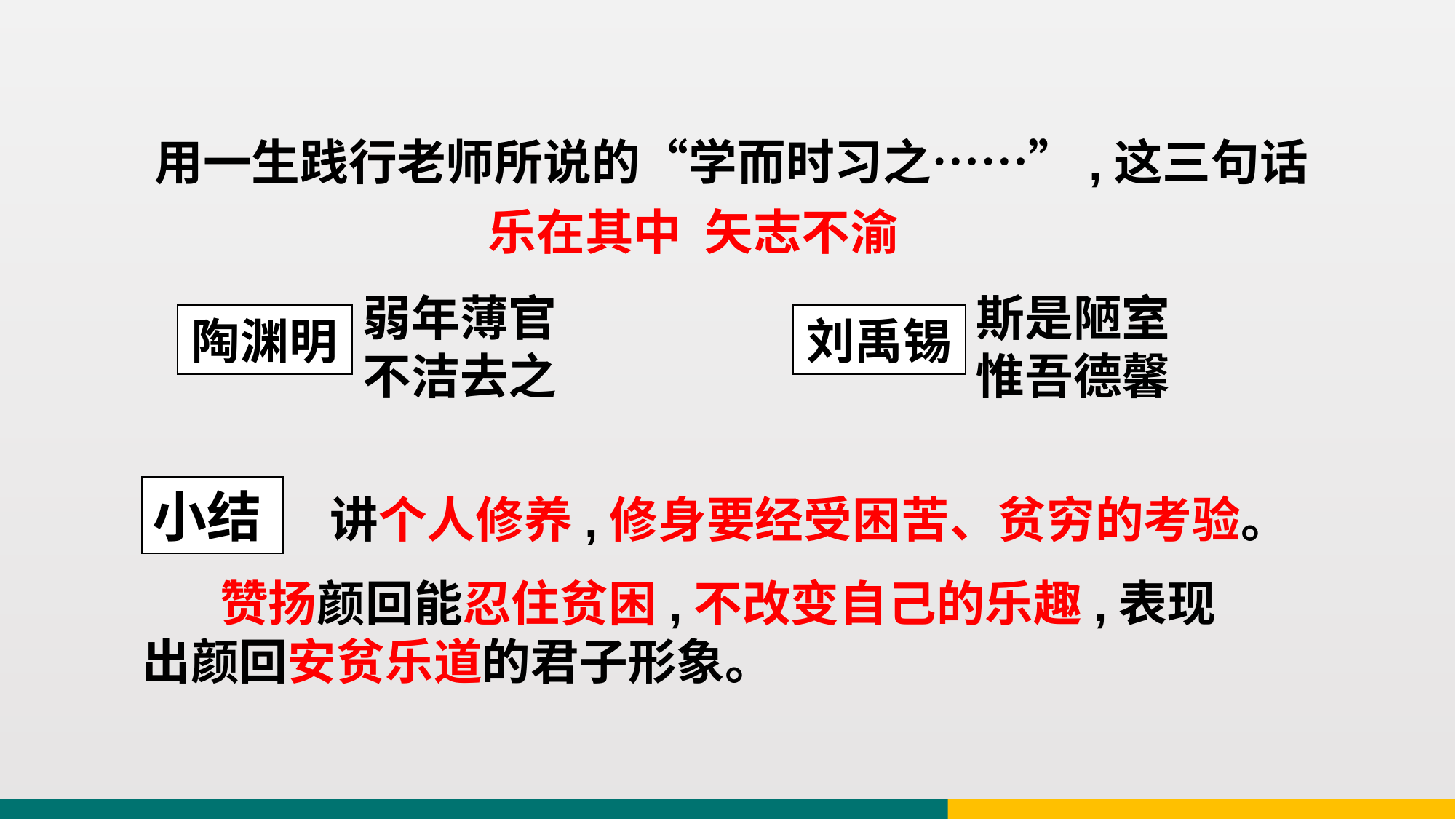

用一生践行老师所说的“学而时习之……”,这三句话

  乐在其中  矢志不渝

弱年薄官
不洁去之
斯是陋室惟吾德馨
陶渊明
刘禹锡
小结
讲个人修养,修身要经受困苦、贫穷的考验。
       赞扬颜回能忍住贫困,不改变自己的乐趣,表现出颜回安贫乐道的君子形象。